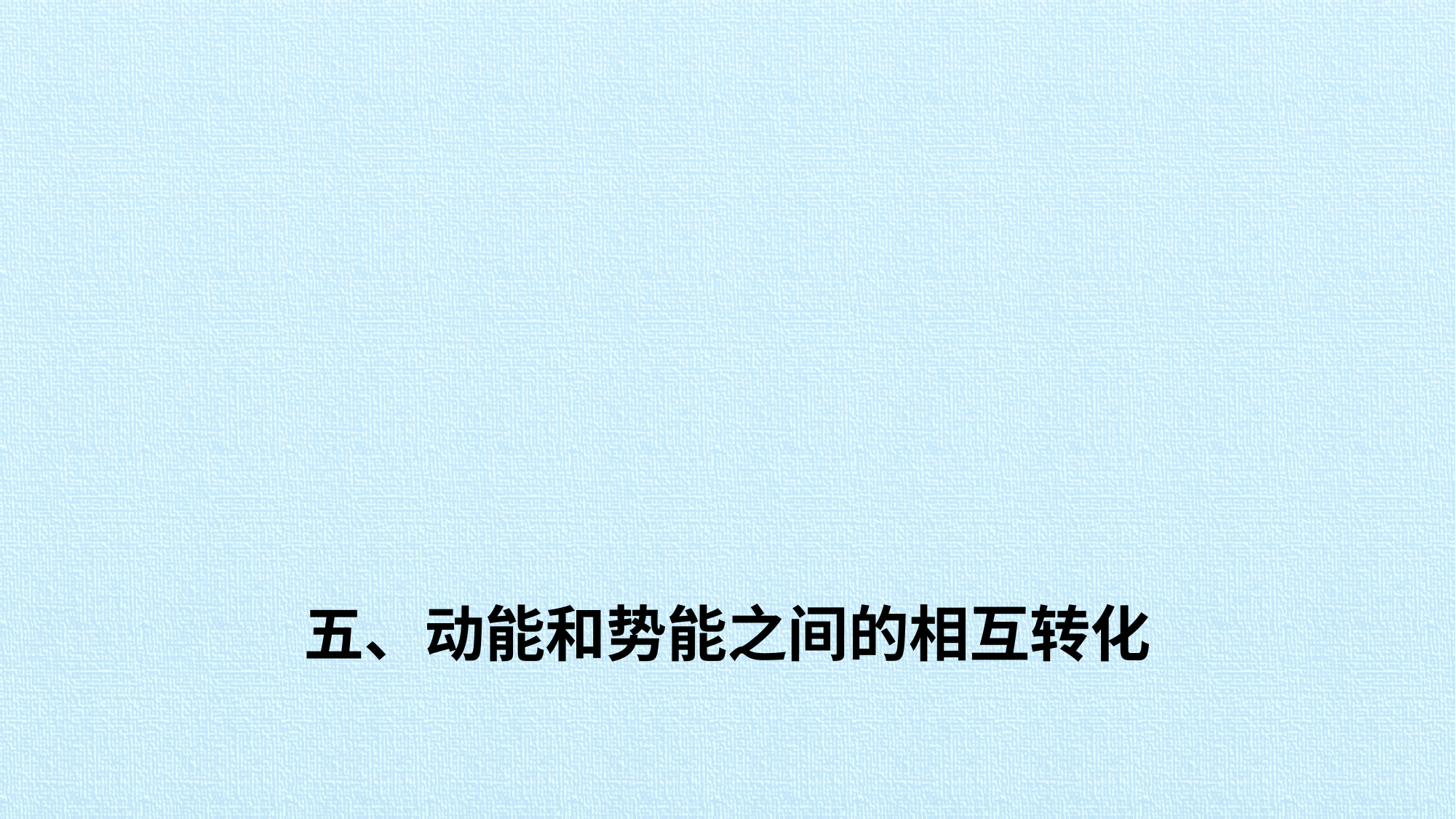

机械能
动能
势能
势能
重力势能
弹性势能
五、动能和势能之间的相互转化